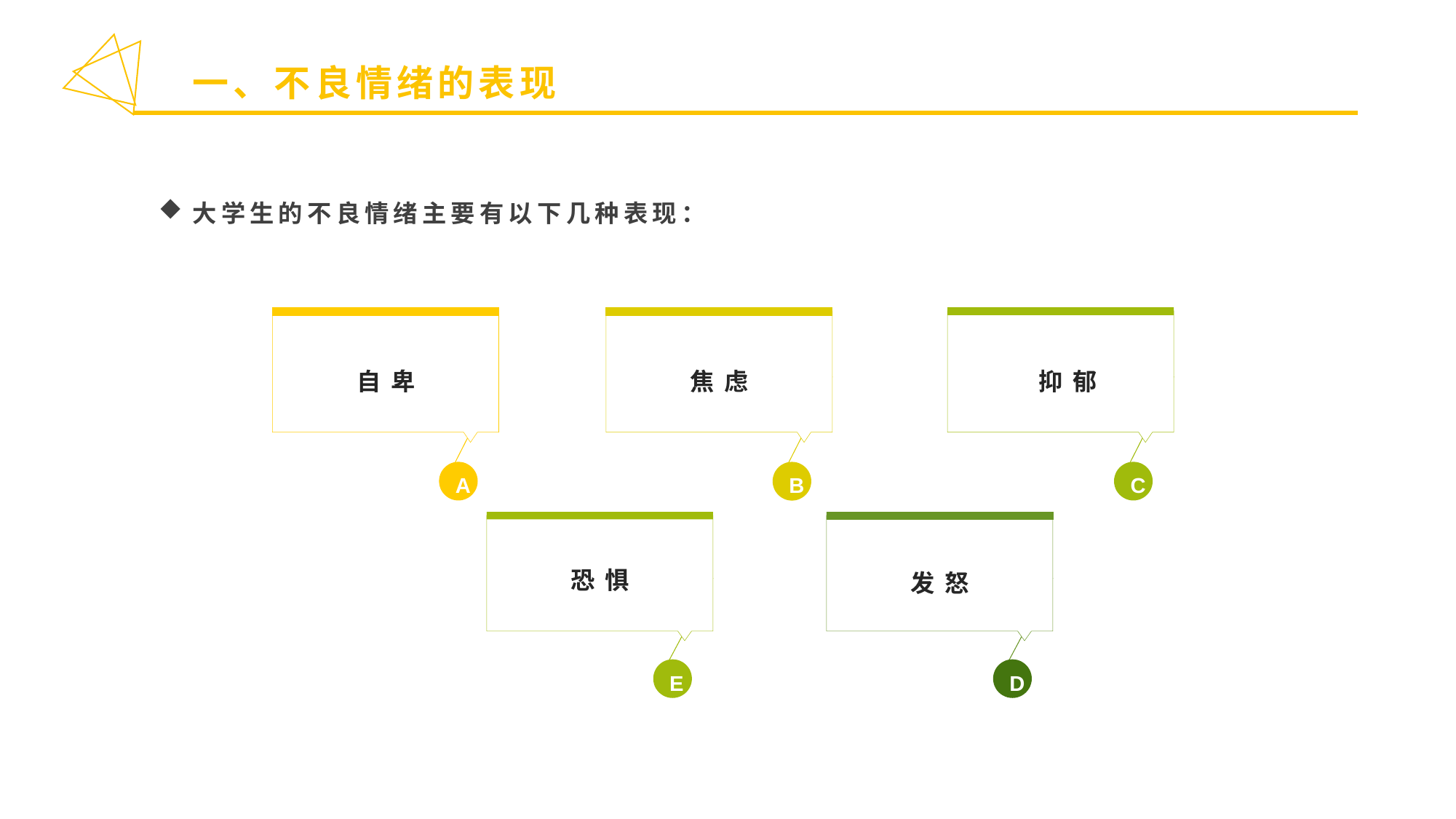

一、不良情绪的表现
大学生的不良情绪主要有以下几种表现：

自 卑
A

 抑 郁
C

焦 虑
B

恐 惧
E

发 怒
D